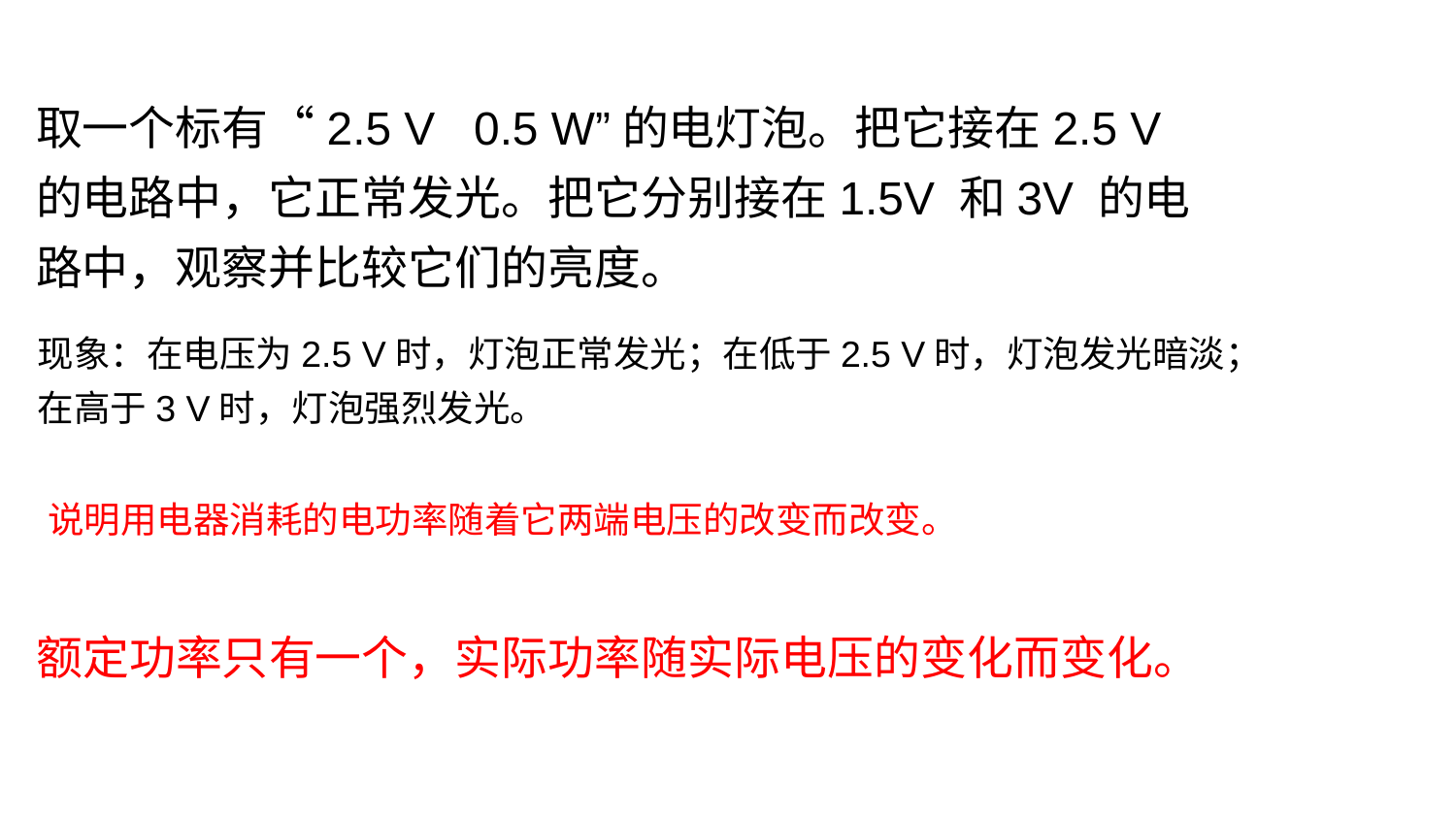

取一个标有“2.5 V   0.5 W”的电灯泡。把它接在2.5 V的电路中，它正常发光。把它分别接在1.5V 和3V 的电路中，观察并比较它们的亮度。
现象：在电压为2.5 V时，灯泡正常发光；在低于2.5 V时，灯泡发光暗淡；
在高于3 V时，灯泡强烈发光。
说明用电器消耗的电功率随着它两端电压的改变而改变。
额定功率只有一个，实际功率随实际电压的变化而变化。